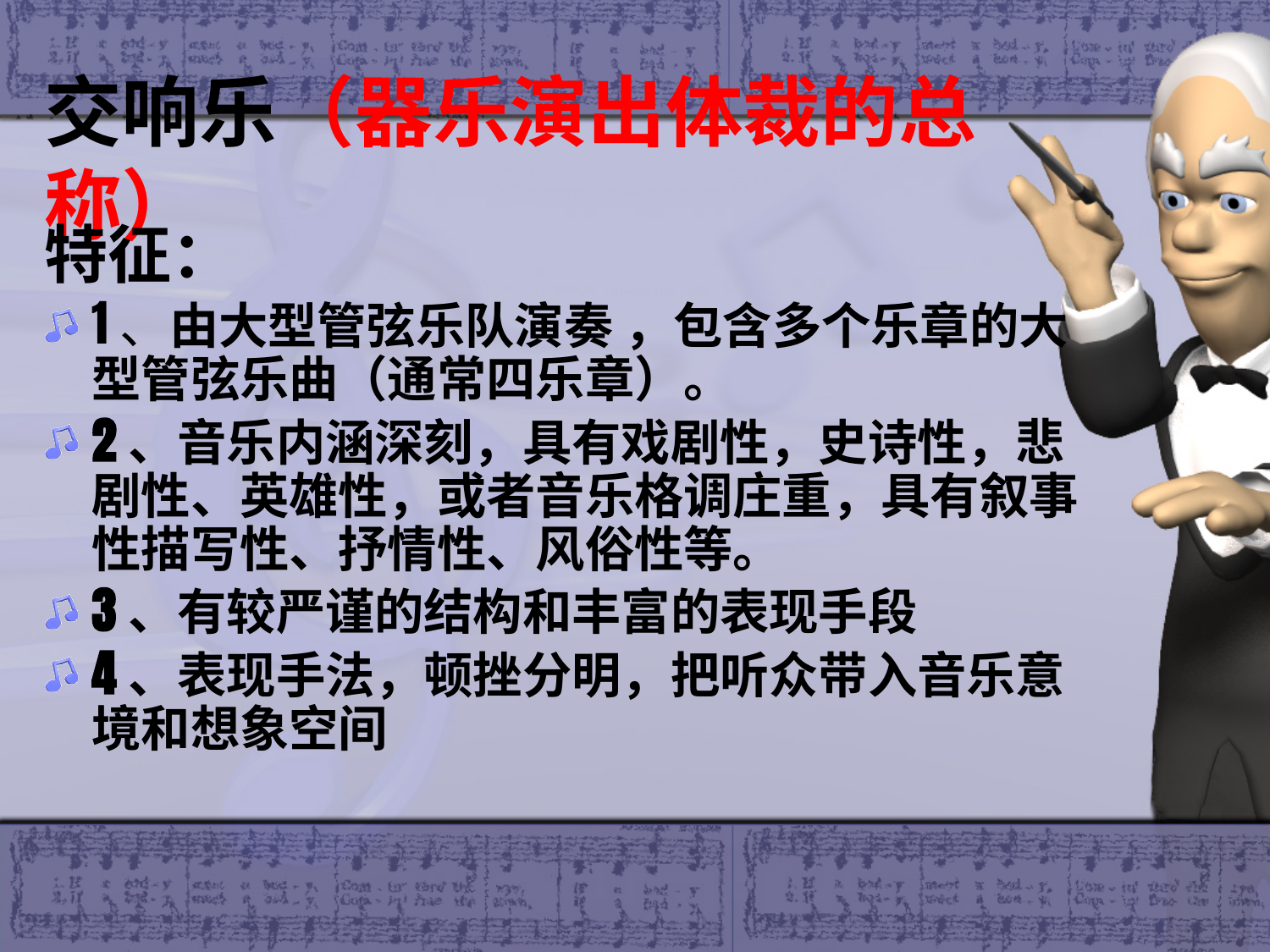

# 交响乐（器乐演出体裁的总称）
特征：
1、由大型管弦乐队演奏 ，包含多个乐章的大型管弦乐曲（通常四乐章）。
2、音乐内涵深刻，具有戏剧性，史诗性，悲剧性、英雄性，或者音乐格调庄重，具有叙事性描写性、抒情性、风俗性等。
3、有较严谨的结构和丰富的表现手段
4、表现手法，顿挫分明，把听众带入音乐意境和想象空间